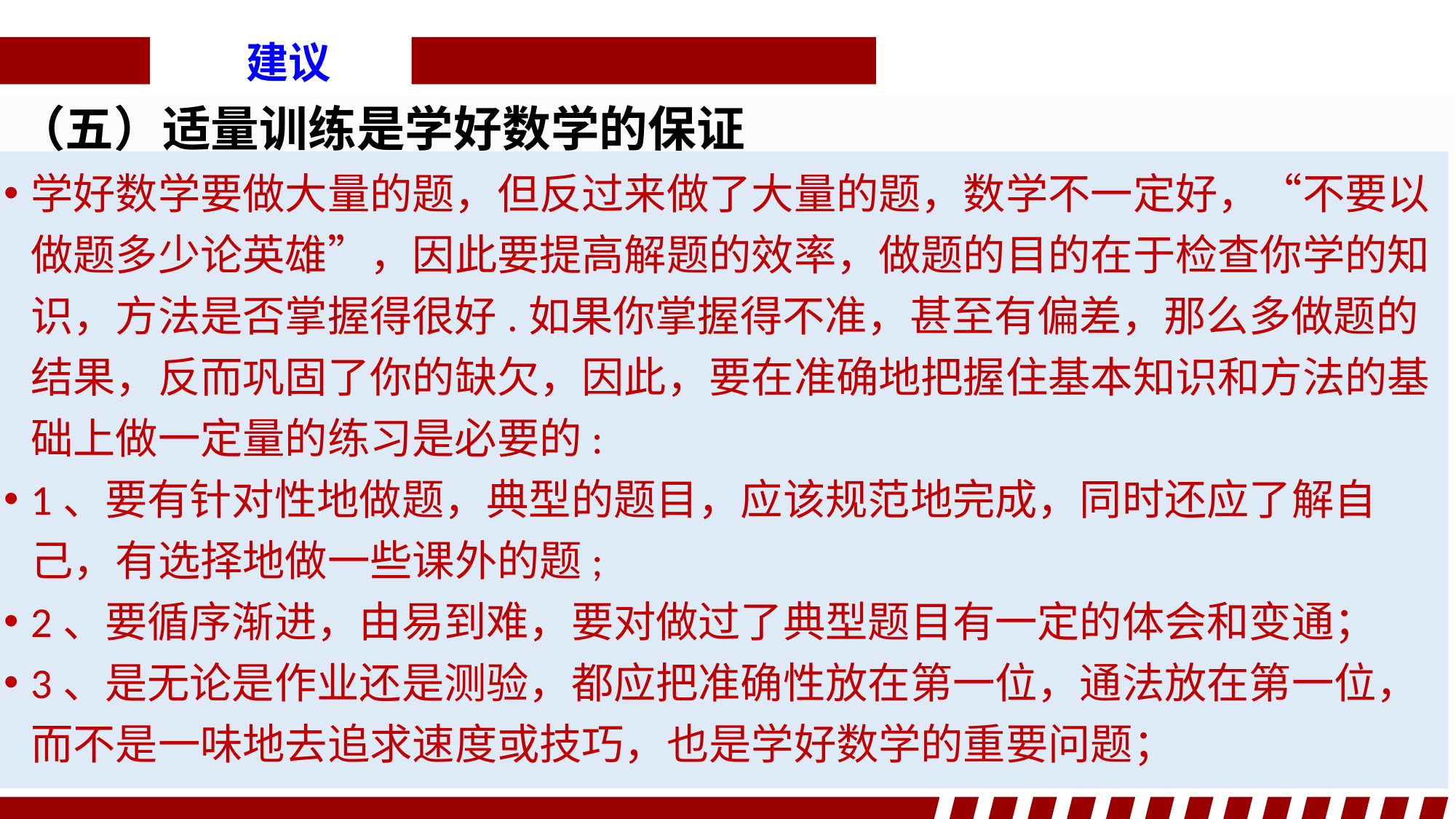

建议

（五）适量训练是学好数学的保证
学好数学要做大量的题，但反过来做了大量的题，数学不一定好，“不要以做题多少论英雄”，因此要提高解题的效率，做题的目的在于检查你学的知识，方法是否掌握得很好.如果你掌握得不准，甚至有偏差，那么多做题的结果，反而巩固了你的缺欠，因此，要在准确地把握住基本知识和方法的基础上做一定量的练习是必要的:
1、要有针对性地做题，典型的题目，应该规范地完成，同时还应了解自己，有选择地做一些课外的题;
2、要循序渐进，由易到难，要对做过了典型题目有一定的体会和变通；
3、是无论是作业还是测验，都应把准确性放在第一位，通法放在第一位，而不是一味地去追求速度或技巧，也是学好数学的重要问题；